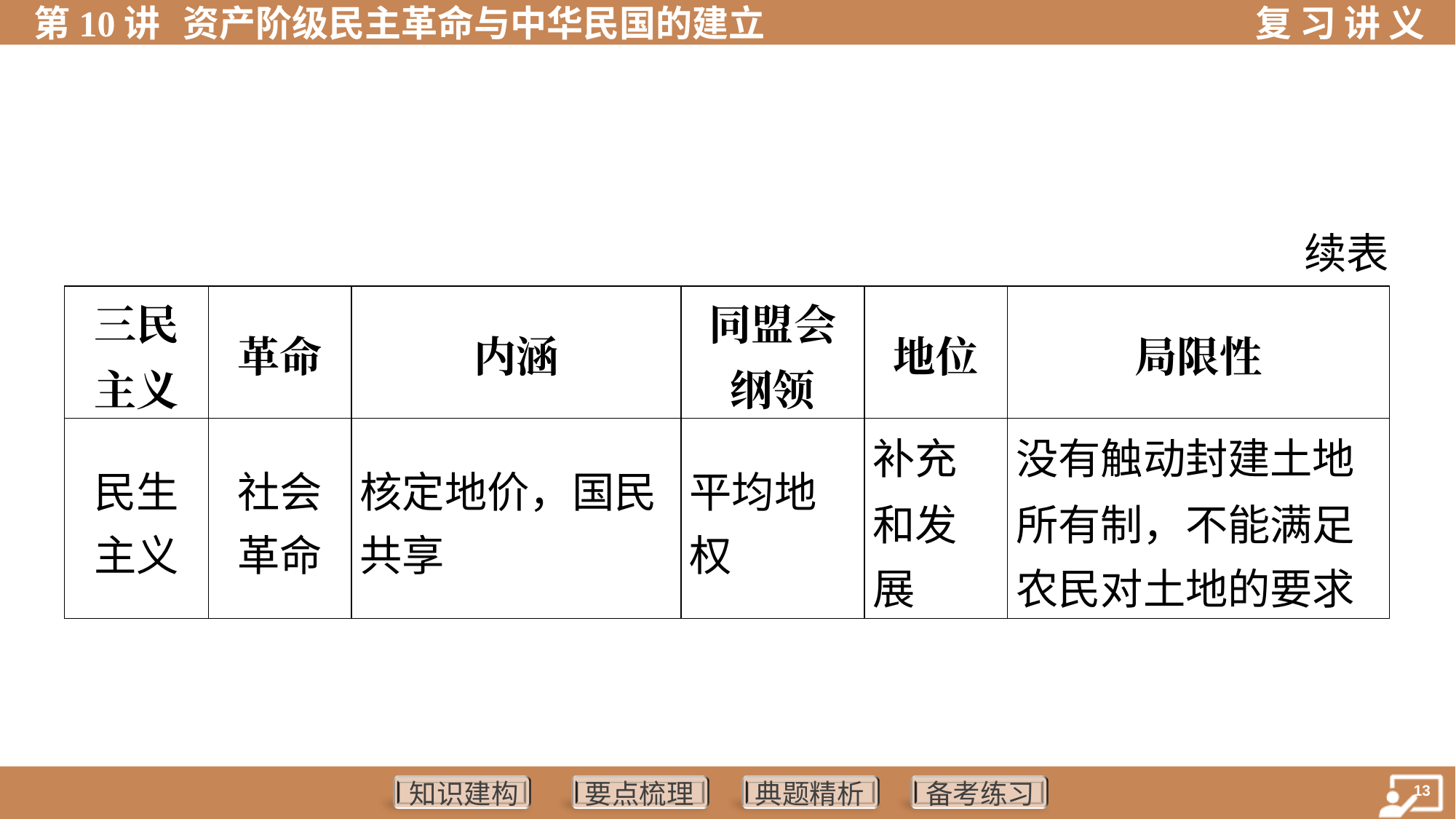

续表
| 三民 主义 | 革命 | 内涵 | 同盟会 纲领 | 地位 | 局限性 |
| --- | --- | --- | --- | --- | --- |
| 民生 主义 | 社会 革命 | 核定地价，国民 共享 | 平均地 权 | 补充 和发 展 | 没有触动封建土地 所有制，不能满足 农民对土地的要求 |